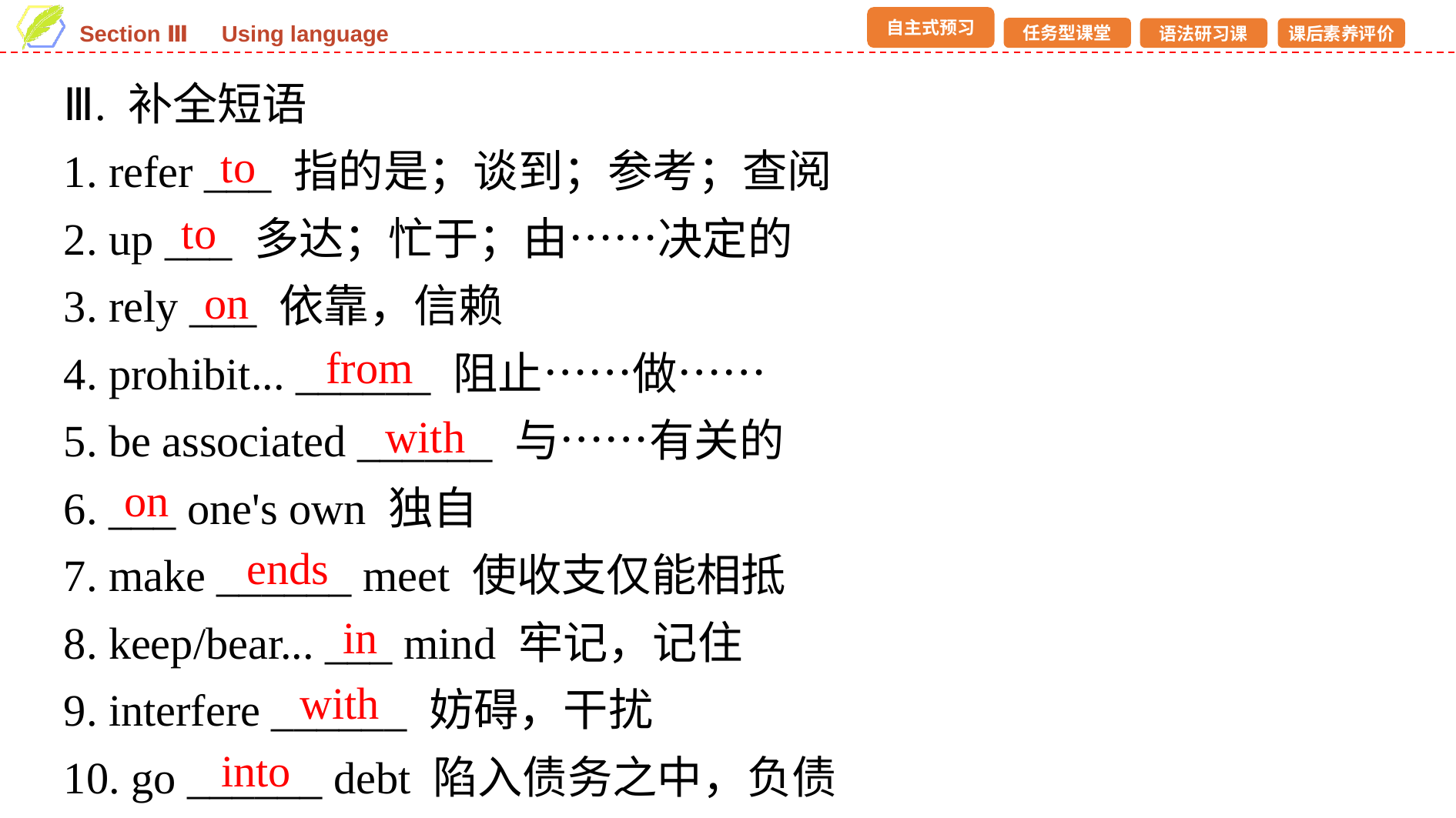

Ⅲ. 补全短语
1. refer ___ 指的是；谈到；参考；查阅
2. up ___ 多达；忙于；由……决定的
3. rely ___ 依靠，信赖
4. prohibit... ______ 阻止……做……
5. be associated ______ 与……有关的
6. ___ one's own 独自
7. make ______ meet 使收支仅能相抵
8. keep/bear... ___ mind 牢记，记住
9. interfere ______ 妨碍，干扰
10. go ______ debt 陷入债务之中，负债
to
to
on
from
with
on
ends
in
with
into